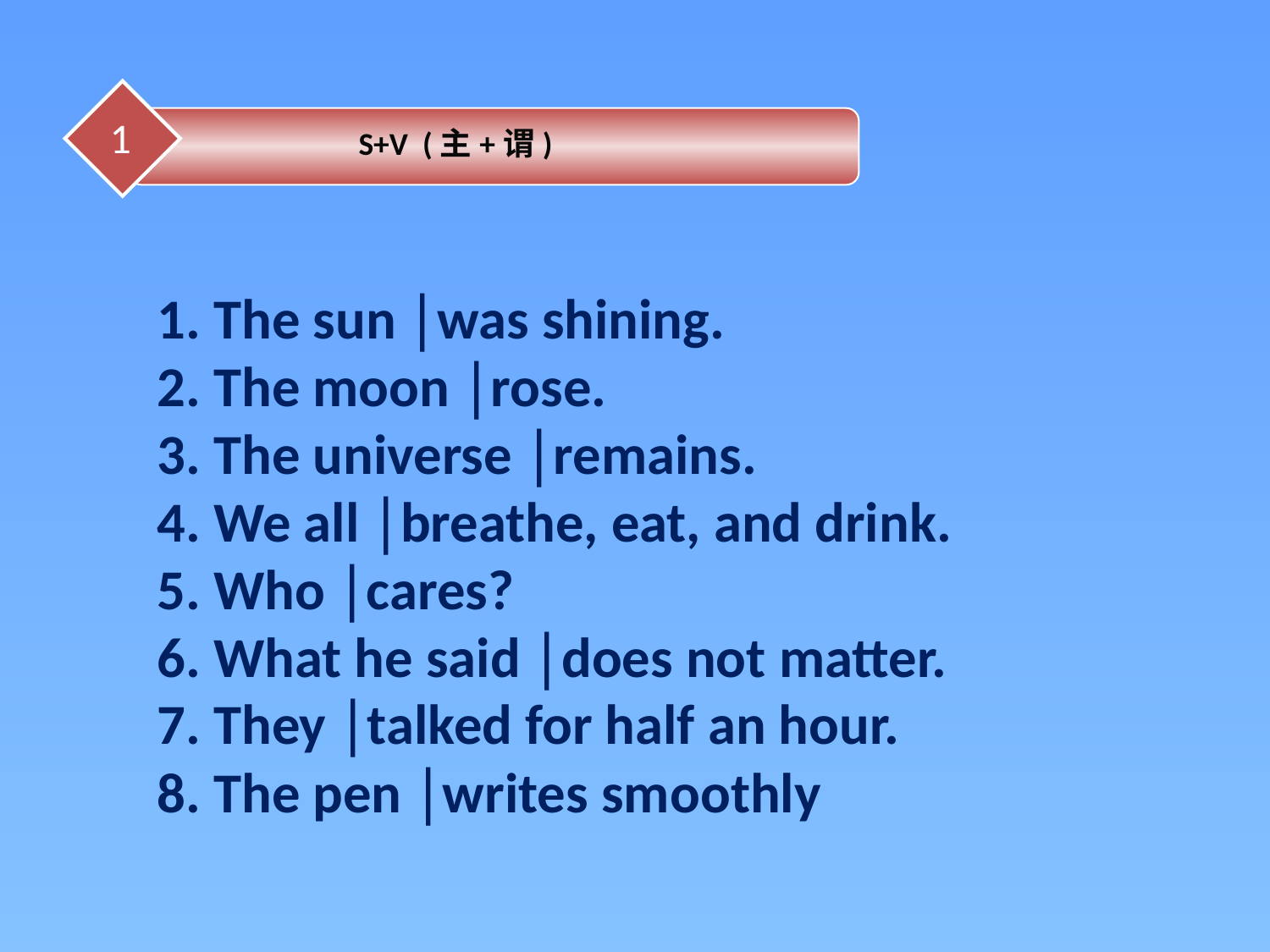

1

S+V  (主+谓)
1. The sun │was shining.
2. The moon │rose.
3. The universe │remains.
4. We all │breathe, eat, and drink.
5. Who │cares?
6. What he said │does not matter.
7. They │talked for half an hour.
8. The pen │writes smoothly